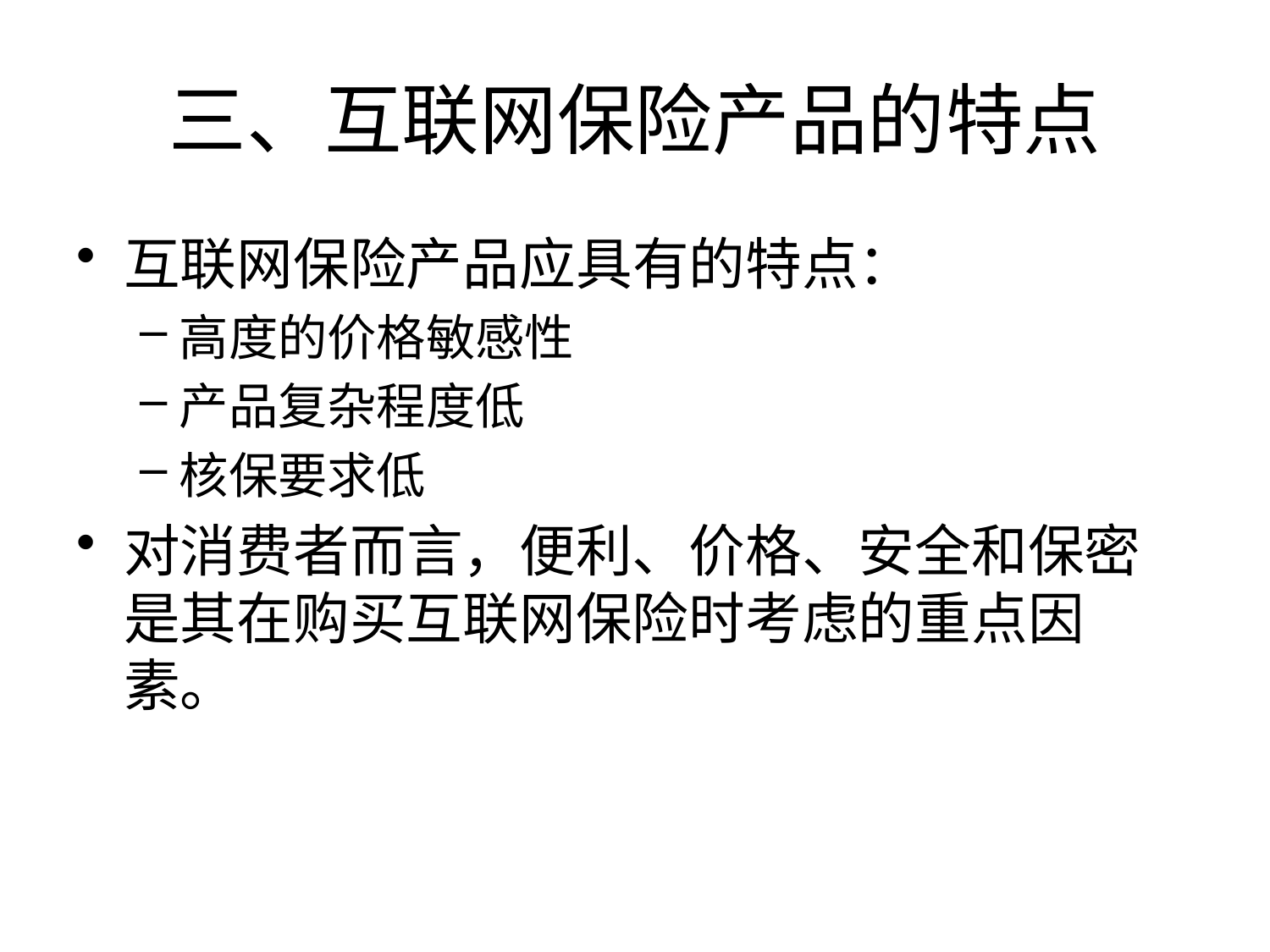

# 三、互联网保险产品的特点
互联网保险产品应具有的特点：
高度的价格敏感性
产品复杂程度低
核保要求低
对消费者而言，便利、价格、安全和保密是其在购买互联网保险时考虑的重点因素。